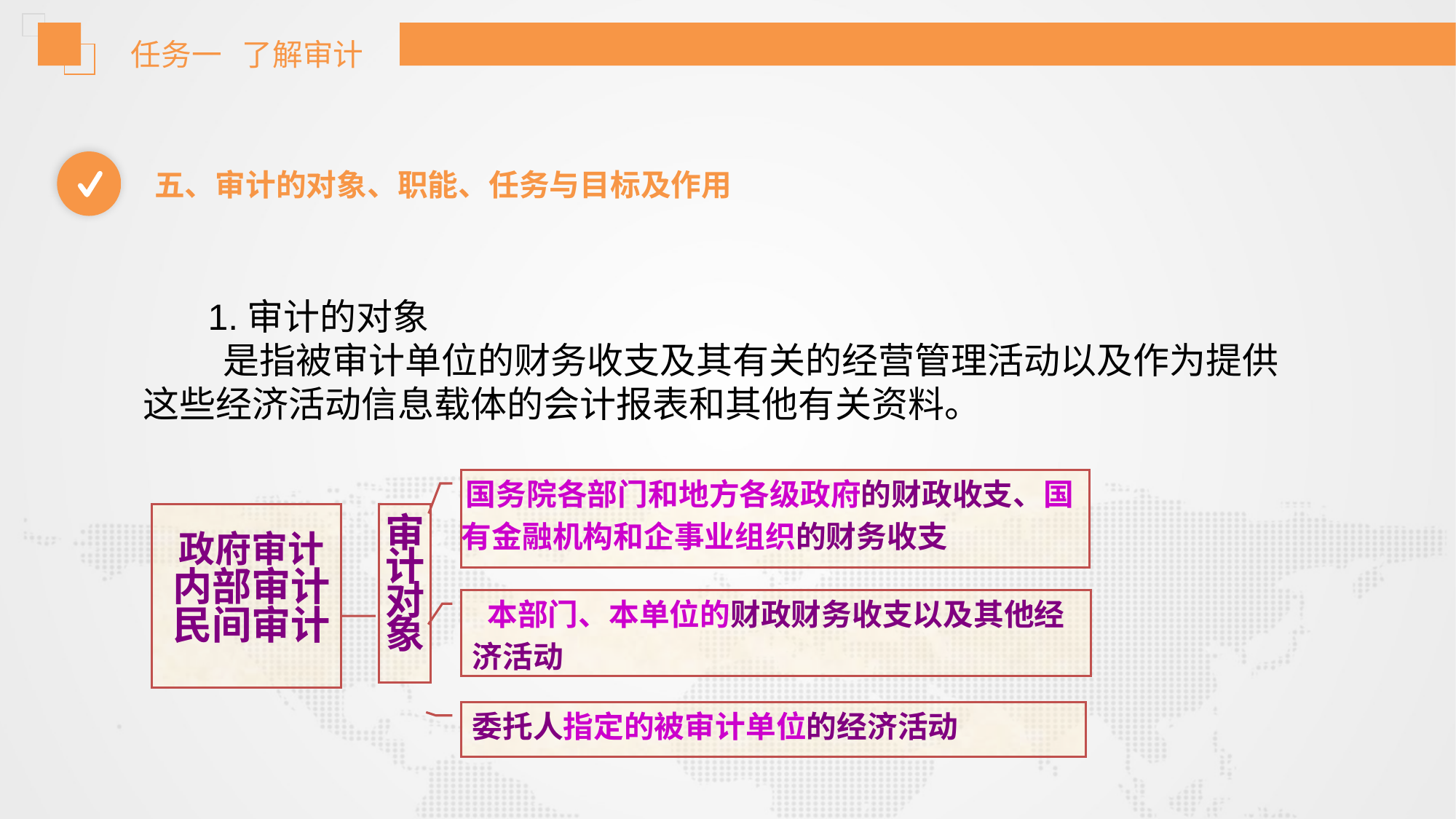

任务一   了解审计

五、审计的对象、职能、任务与目标及作用
 1.审计的对象
  是指被审计单位的财务收支及其有关的经营管理活动以及作为提供 这些经济活动信息载体的会计报表和其他有关资料。

国务院各部门和地方各级政府的财政收支、国
有金融机构和企事业组织的财务收支
政府审计
内部审计
民间审计
审
计
对
象
本部门、本单位的财政财务收支以及其他经
济活动

委托人指定的被审计单位的经济活动